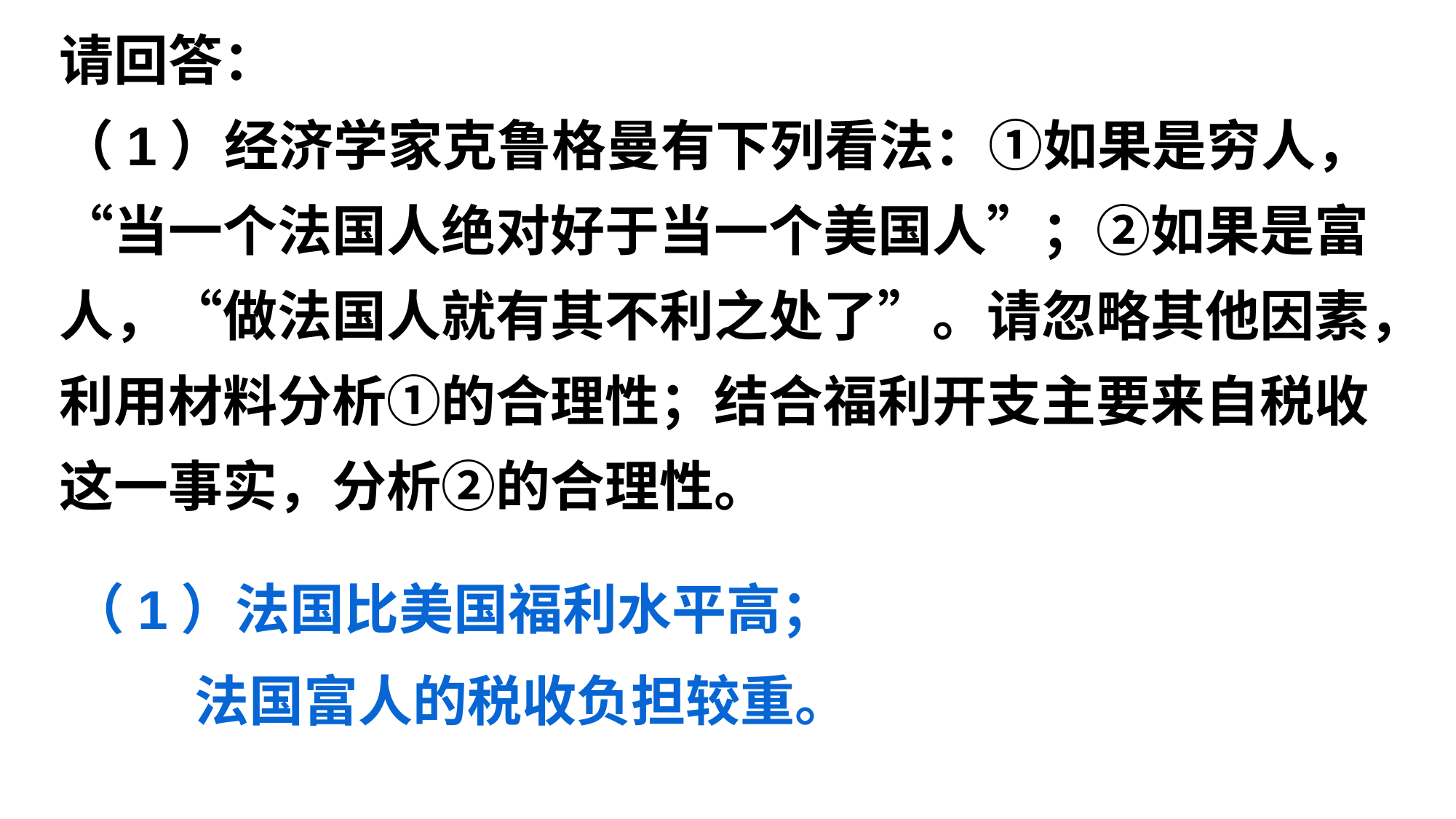

请回答：
（1）经济学家克鲁格曼有下列看法：①如果是穷人，“当一个法国人绝对好于当一个美国人”；②如果是富人，“做法国人就有其不利之处了”。请忽略其他因素，利用材料分析①的合理性；结合福利开支主要来自税收这一事实，分析②的合理性。
（1）法国比美国福利水平高；
         法国富人的税收负担较重。